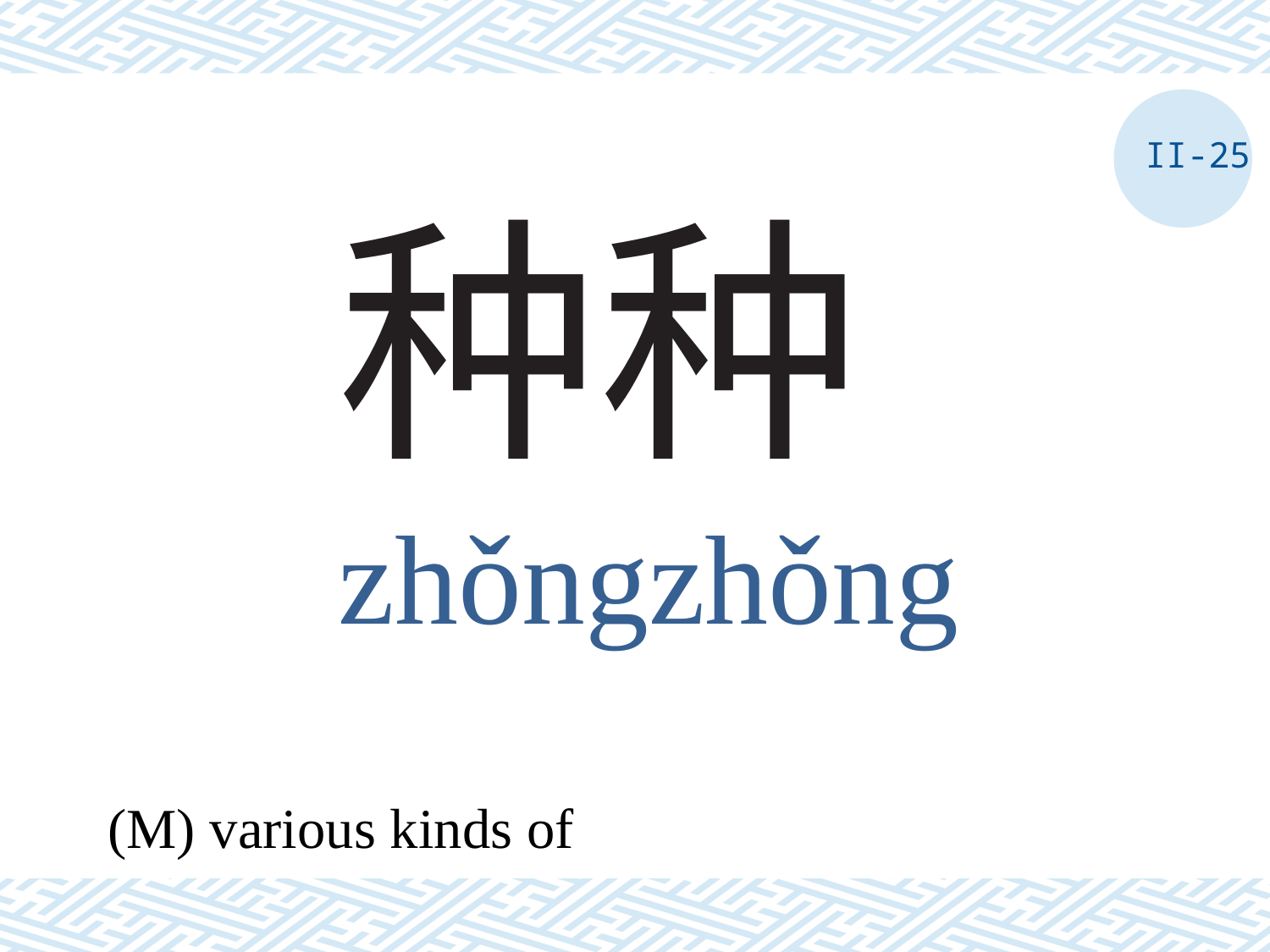

II-25

# 种种
zhǒngzhǒng
(M) various kinds of